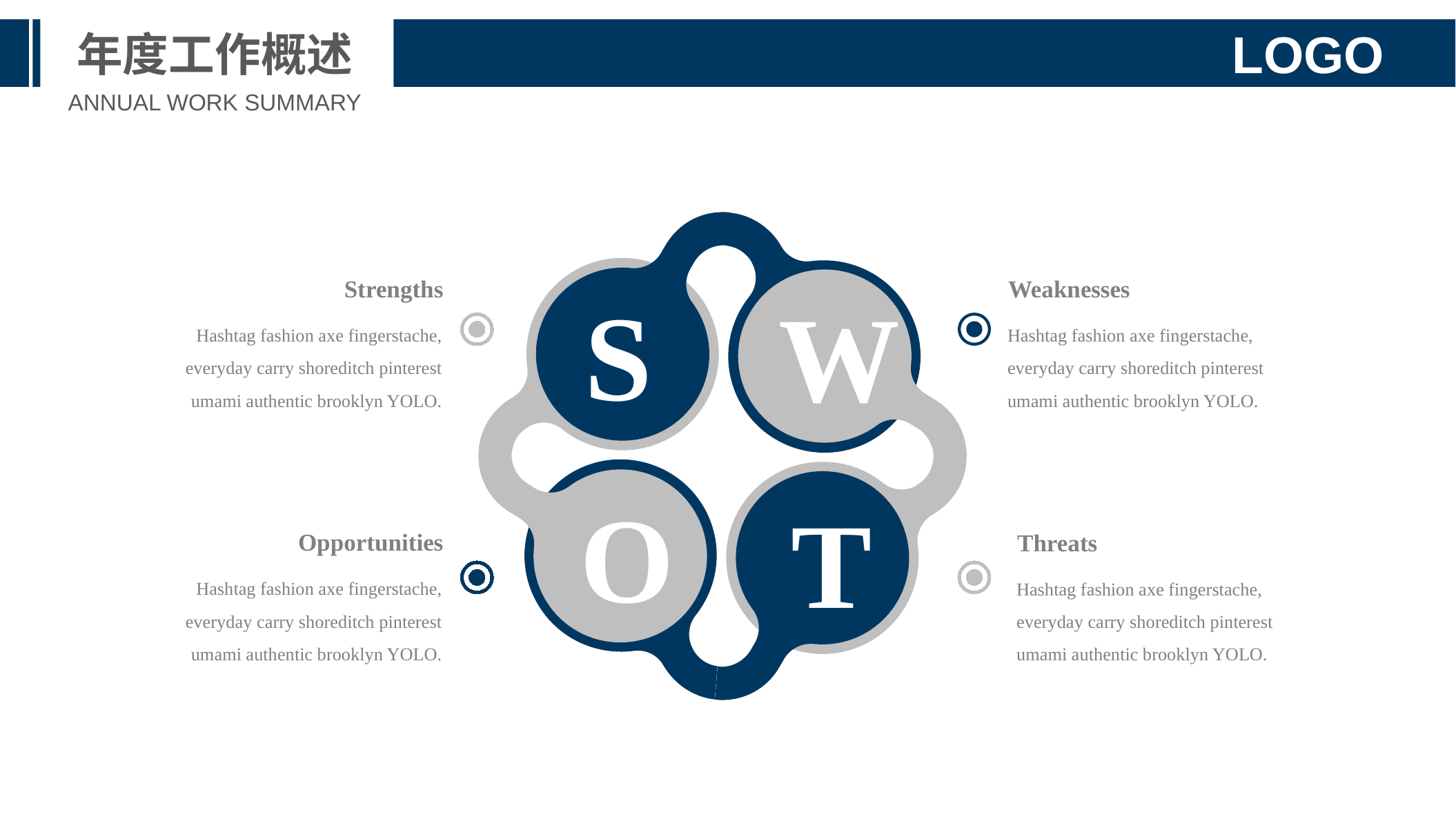

年度工作概述
LOGO
ANNUAL WORK SUMMARY

S

O

W

T

T
Strengths
Hashtag fashion axe fingerstache, everyday carry shoreditch pinterest umami authentic brooklyn YOLO.

Weaknesses
Hashtag fashion axe fingerstache, everyday carry shoreditch pinterest umami authentic brooklyn YOLO.

Opportunities
Hashtag fashion axe fingerstache, everyday carry shoreditch pinterest umami authentic brooklyn YOLO.

Threats
Hashtag fashion axe fingerstache, everyday carry shoreditch pinterest umami authentic brooklyn YOLO.